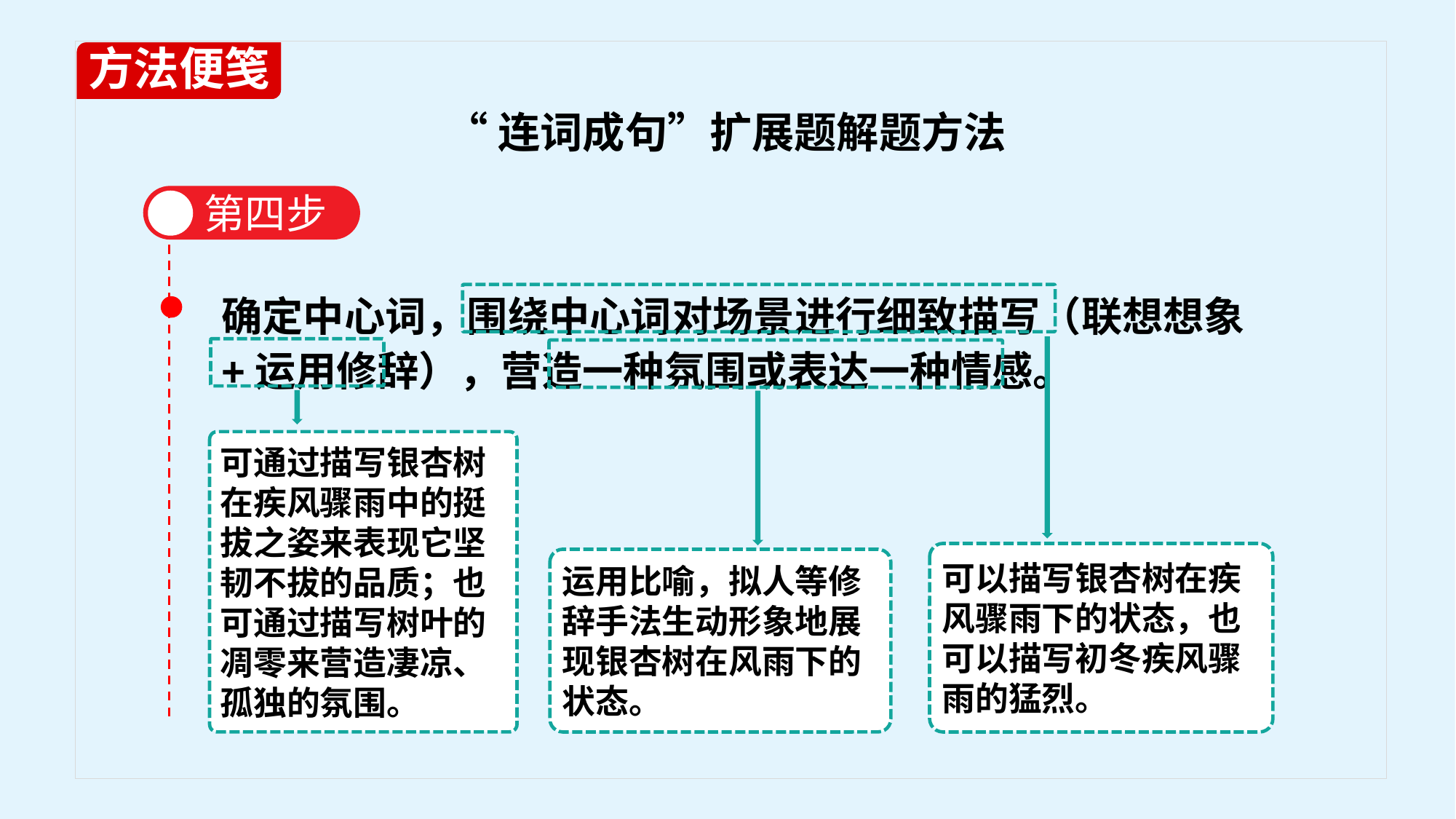

方法便笺

“连词成句”扩展题解题方法
  第四步

确定中心词，围绕中心词对场景进行细致描写（联想想象+运用修辞），营造一种氛围或表达一种情感。

可以描写银杏树在疾风骤雨下的状态，也可以描写初冬疾风骤雨的猛烈。

可通过描写银杏树在疾风骤雨中的挺拔之姿来表现它坚韧不拔的品质；也可通过描写树叶的凋零来营造凄凉、孤独的氛围。

运用比喻，拟人等修辞手法生动形象地展现银杏树在风雨下的状态。